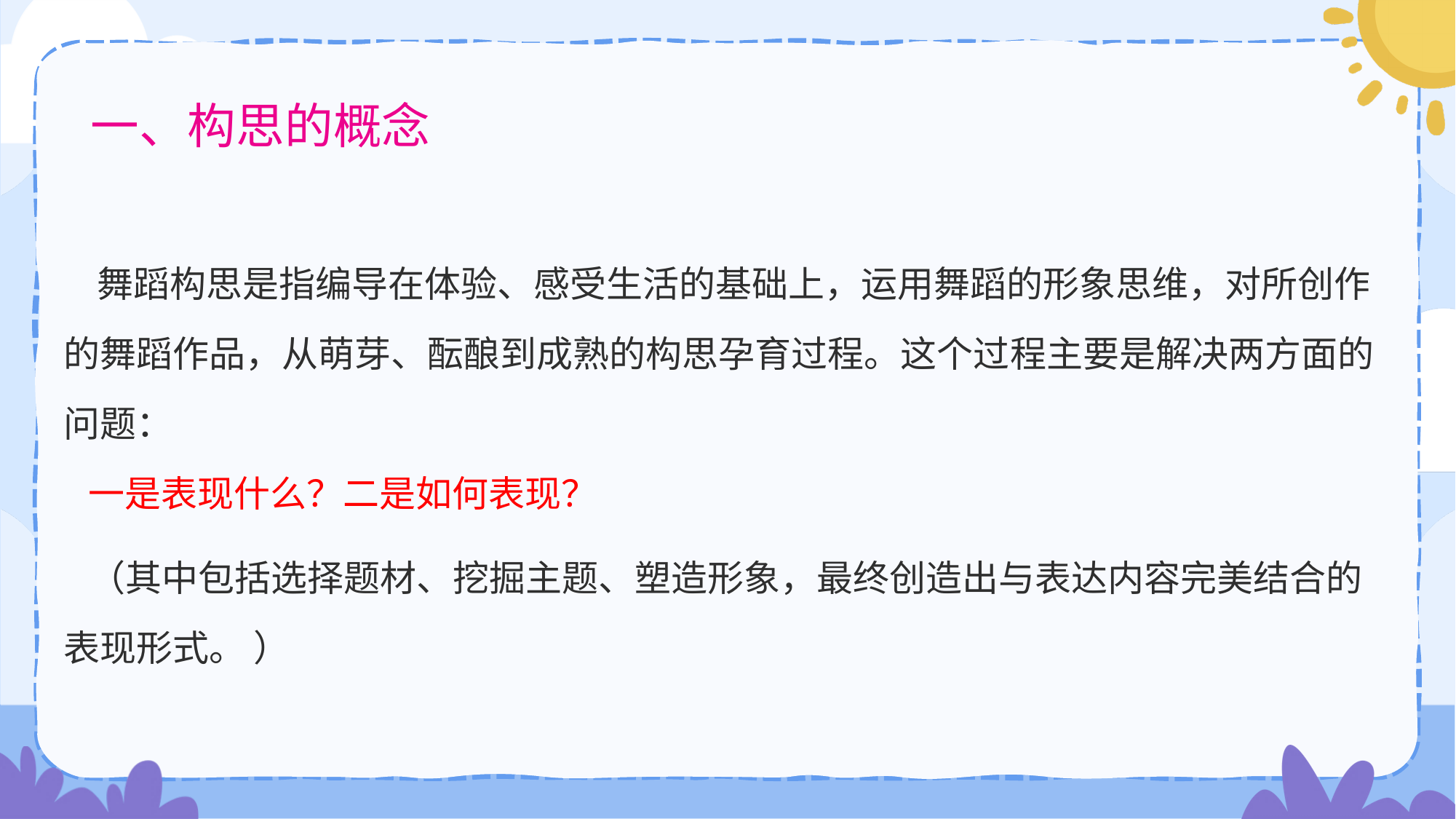

# 一、构思的概念
   舞蹈构思是指编导在体验、感受生活的基础上，运用舞蹈的形象思维，对所创作的舞蹈作品，从萌芽、酝酿到成熟的构思孕育过程。这个过程主要是解决两方面的问题：
   一是表现什么？二是如何表现？
  （其中包括选择题材、挖掘主题、塑造形象，最终创造出与表达内容完美结合的表现形式。 ）